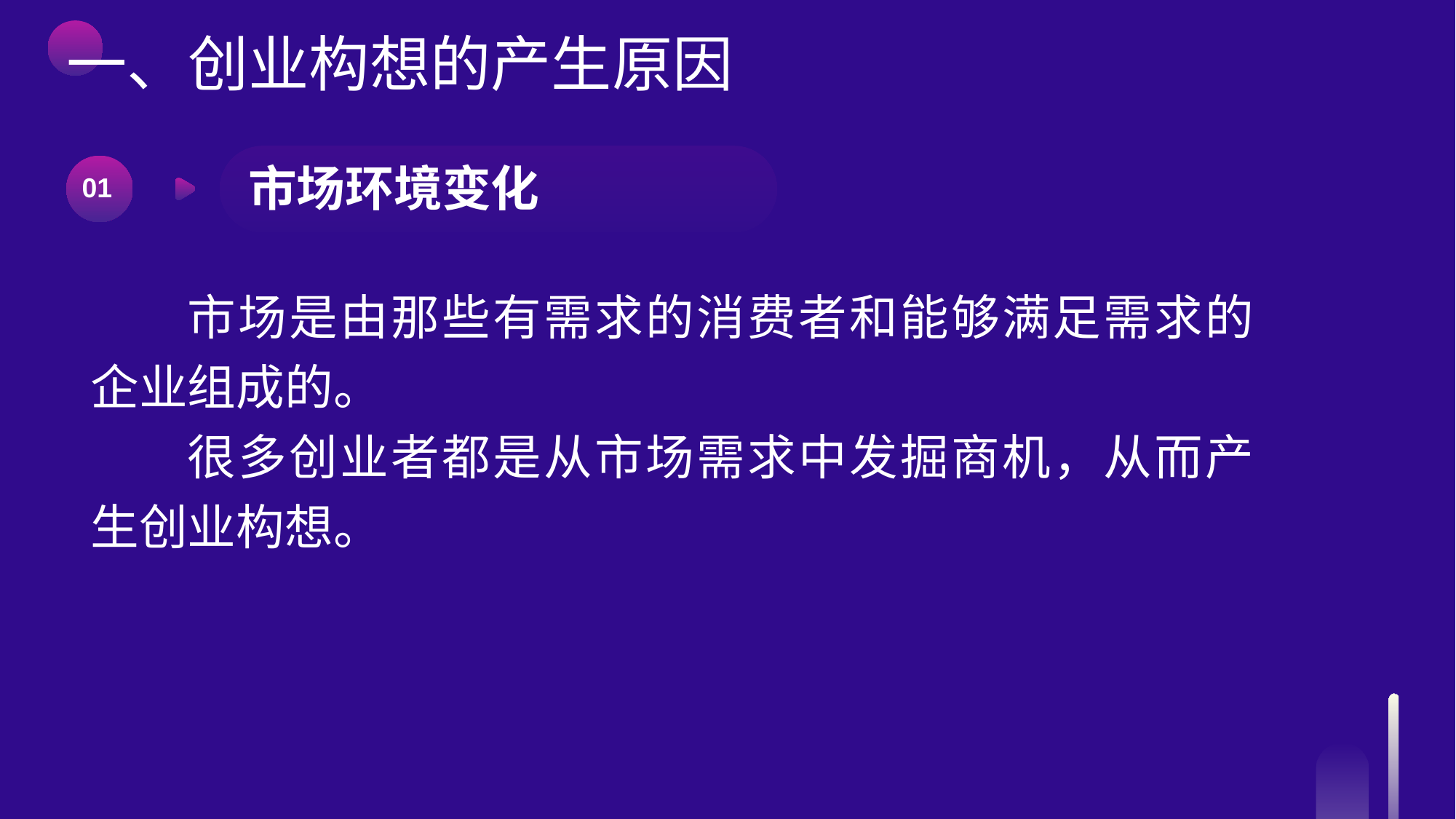

一、创业构想的产生原因

市场环境变化

01

市场是由那些有需求的消费者和能够满足需求的企业组成的。
很多创业者都是从市场需求中发掘商机，从而产生创业构想。